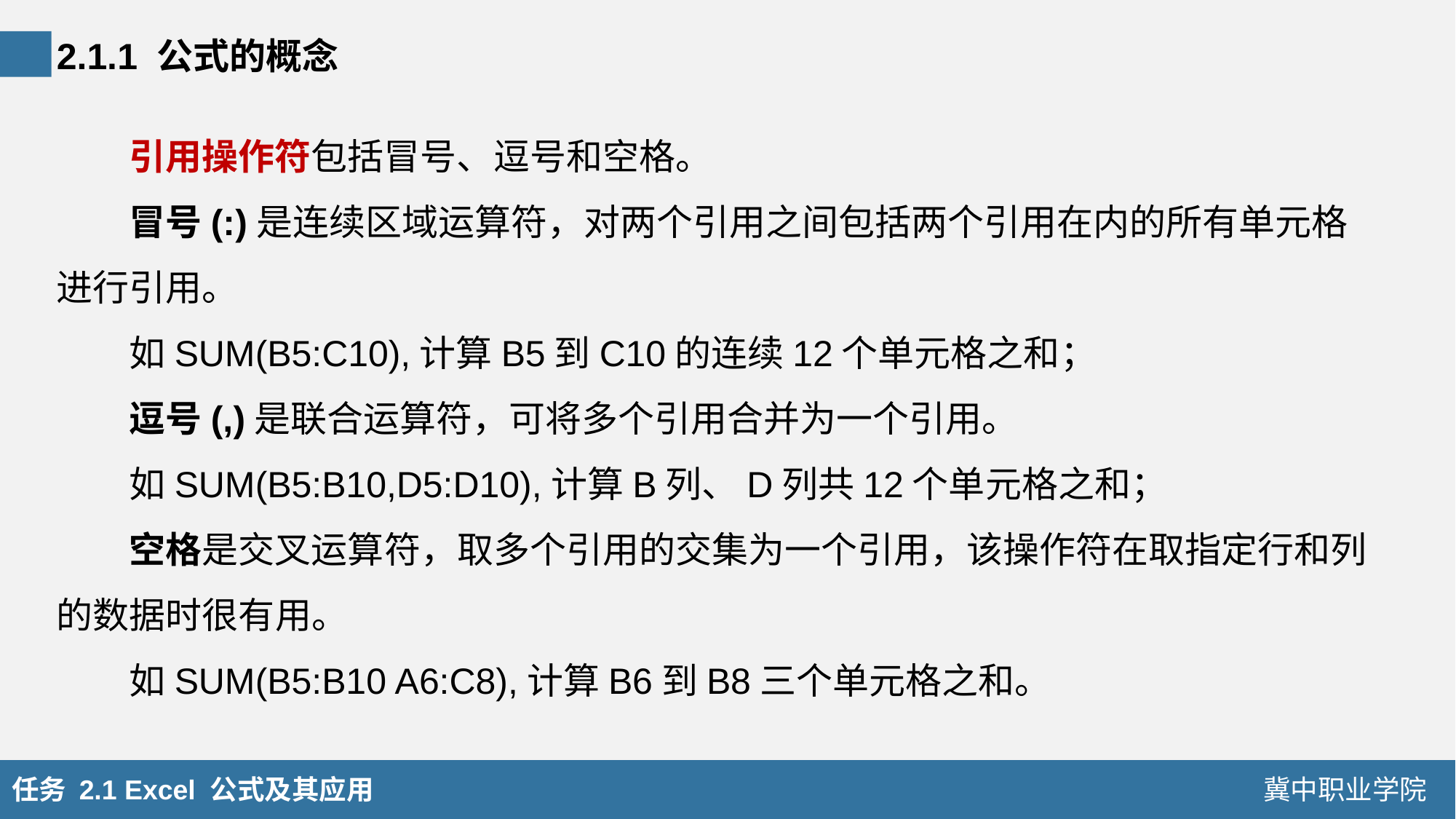

2.1.1 公式的概念
引用操作符包括冒号、逗号和空格。
冒号(:)是连续区域运算符，对两个引用之间包括两个引用在内的所有单元格进行引用。
如SUM(B5:C10),计算B5到C10的连续12个单元格之和；
逗号(,)是联合运算符，可将多个引用合并为一个引用。
如SUM(B5:B10,D5:D10),计算B列、D列共12个单元格之和；
空格是交叉运算符，取多个引用的交集为一个引用，该操作符在取指定行和列的数据时很有用。
如SUM(B5:B10 A6:C8),计算B6到B8三个单元格之和。

任务 2.1 Excel 公式及其应用
冀中职业学院